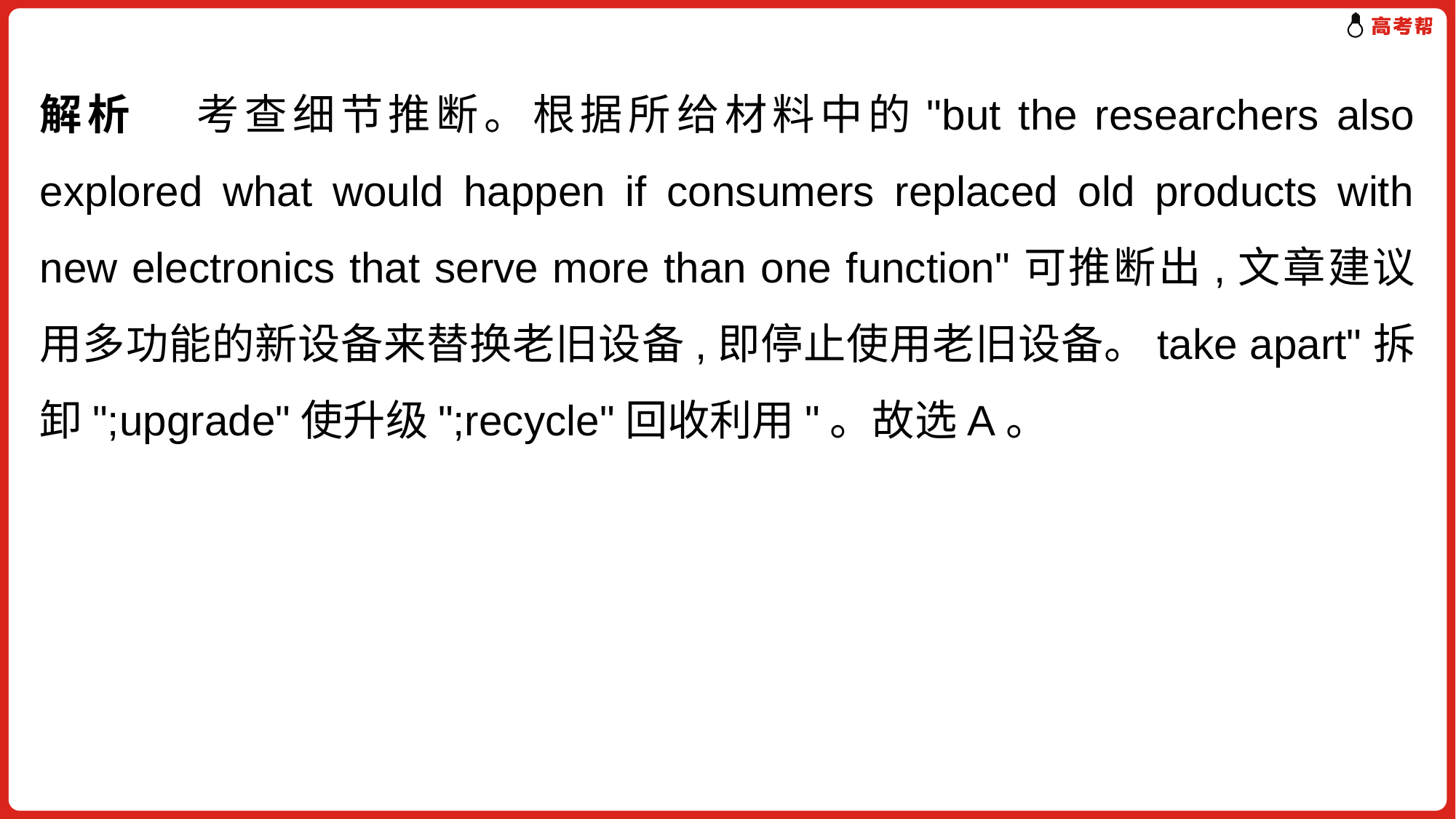

解析    考查细节推断。根据所给材料中的"but the researchers also explored what would happen if consumers replaced old products with new electronics that serve more than one function"可推断出,文章建议用多功能的新设备来替换老旧设备,即停止使用老旧设备。take apart"拆卸";upgrade"使升级";recycle"回收利用"。故选A。